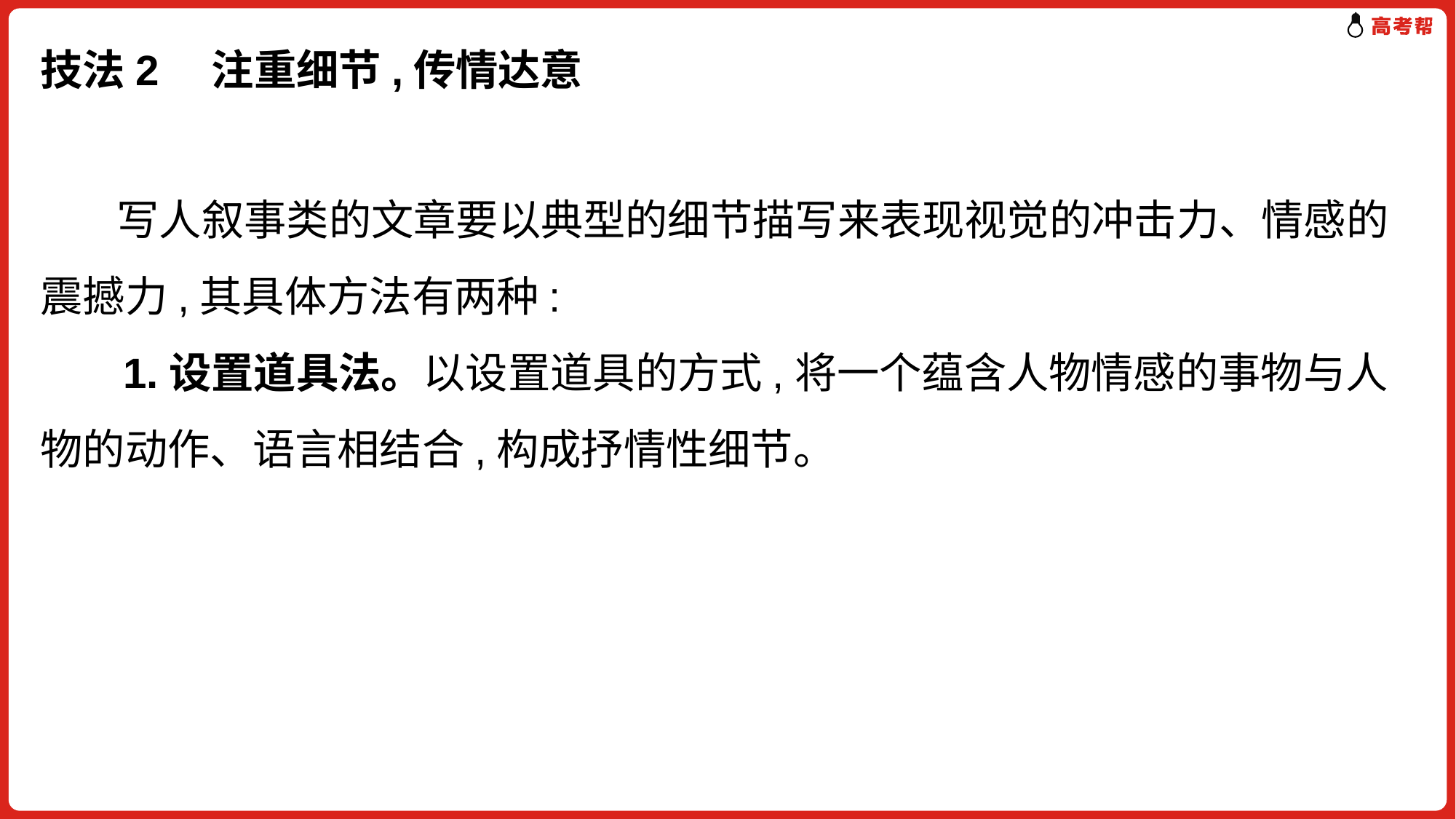

技法2　注重细节,传情达意
       写人叙事类的文章要以典型的细节描写来表现视觉的冲击力、情感的震撼力,其具体方法有两种:
       1.设置道具法。以设置道具的方式,将一个蕴含人物情感的事物与人物的动作、语言相结合,构成抒情性细节。